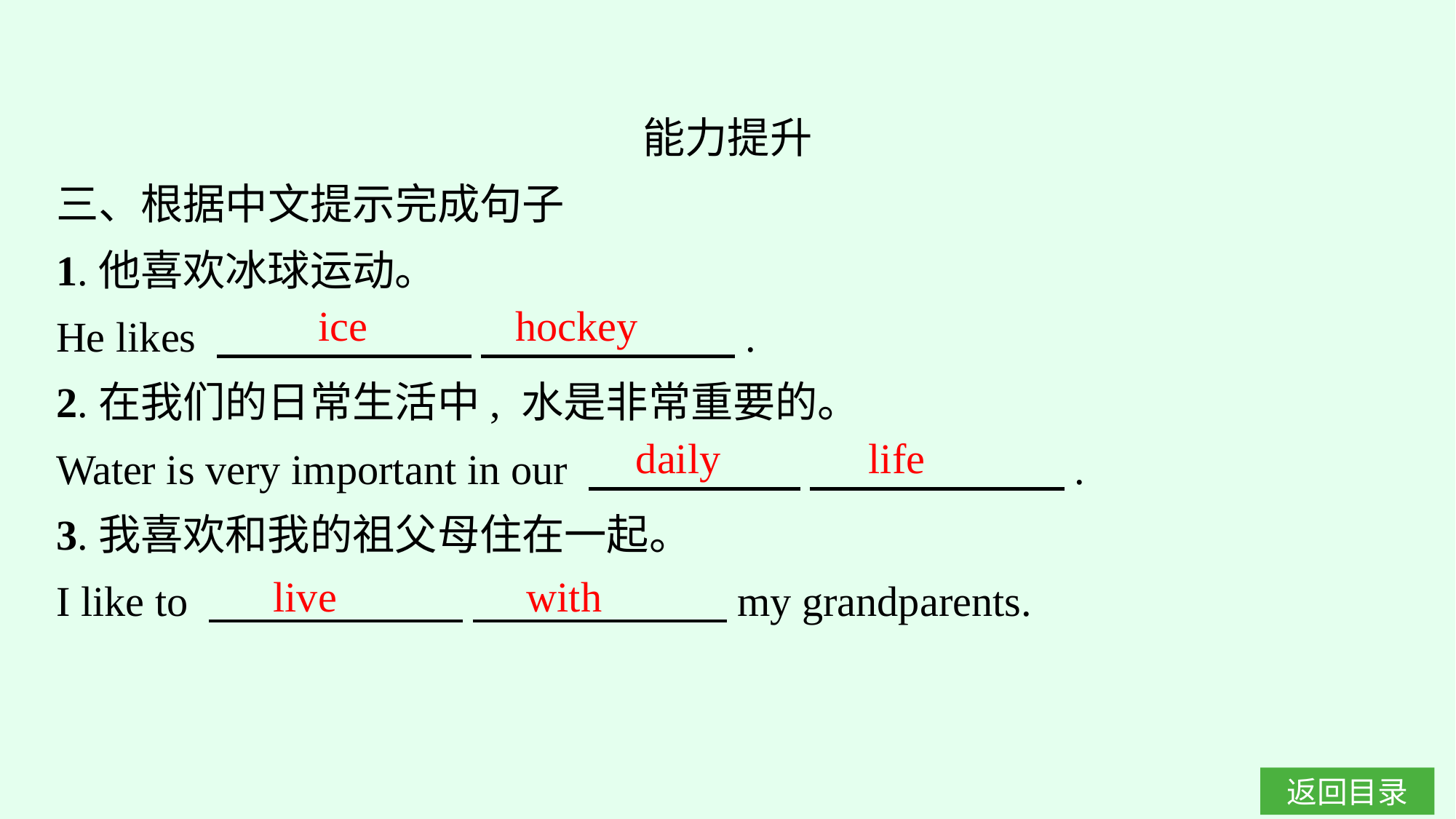

能力提升
三、根据中文提示完成句子
1.他喜欢冰球运动。
He likes 　　　　　　 　　　　　　.
2.在我们的日常生活中, 水是非常重要的。
Water is very important in our 　　　　　 　　　　　　.
3.我喜欢和我的祖父母住在一起。
I like to 　　　　　　 　　　　　　my grandparents.
ice              hockey
daily              life
live                  with